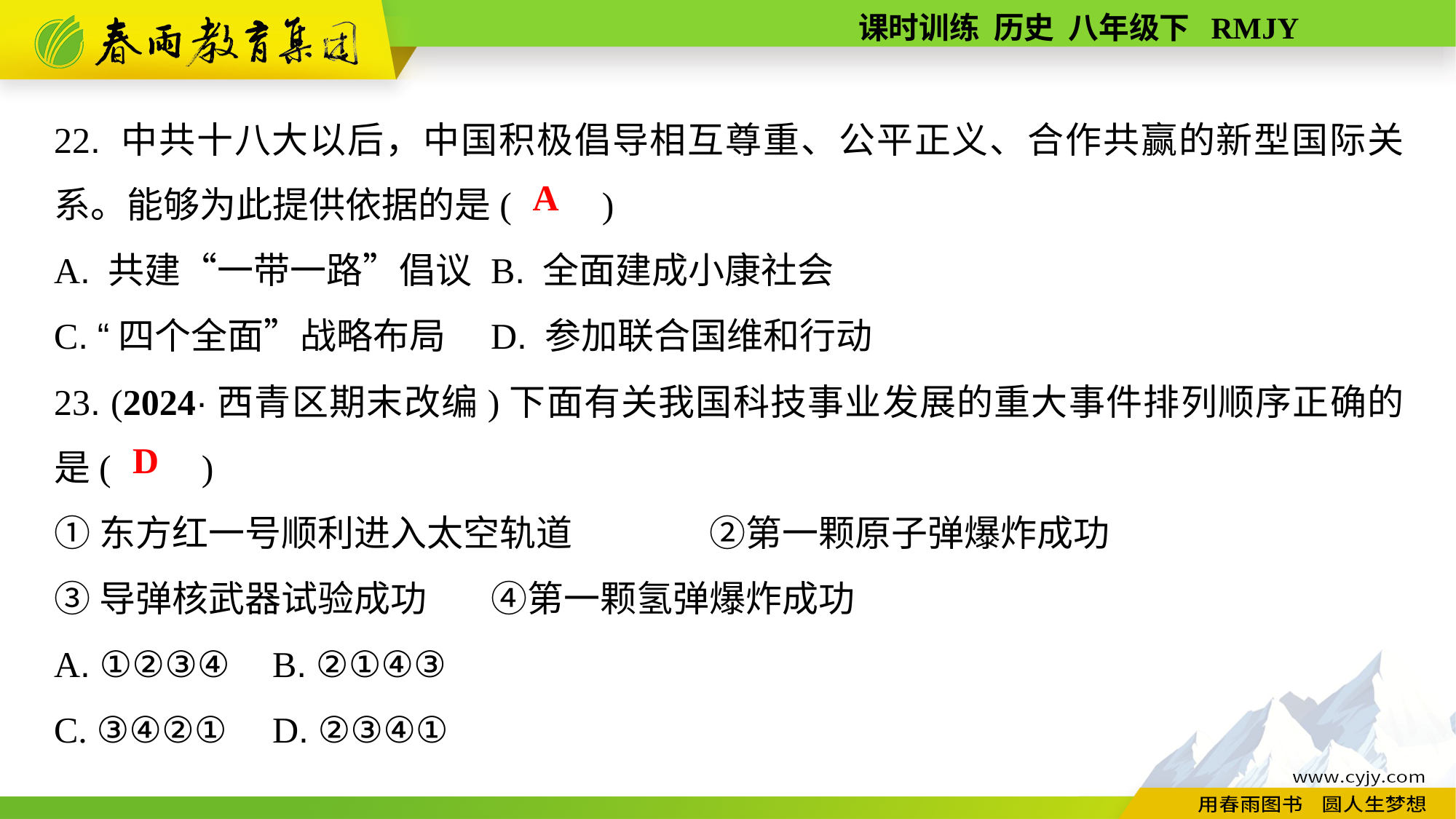

22. 中共十八大以后，中国积极倡导相互尊重、公平正义、合作共赢的新型国际关系。能够为此提供依据的是(　　)
A. 共建“一带一路”倡议	B. 全面建成小康社会
C. “四个全面”战略布局	D. 参加联合国维和行动
23. (2024·西青区期末改编)下面有关我国科技事业发展的重大事件排列顺序正确的是(　　)
①东方红一号顺利进入太空轨道　	②第一颗原子弹爆炸成功
③导弹核武器试验成功　	④第一颗氢弹爆炸成功
A. ①②③④	B. ②①④③
C. ③④②①	D. ②③④①
A
D